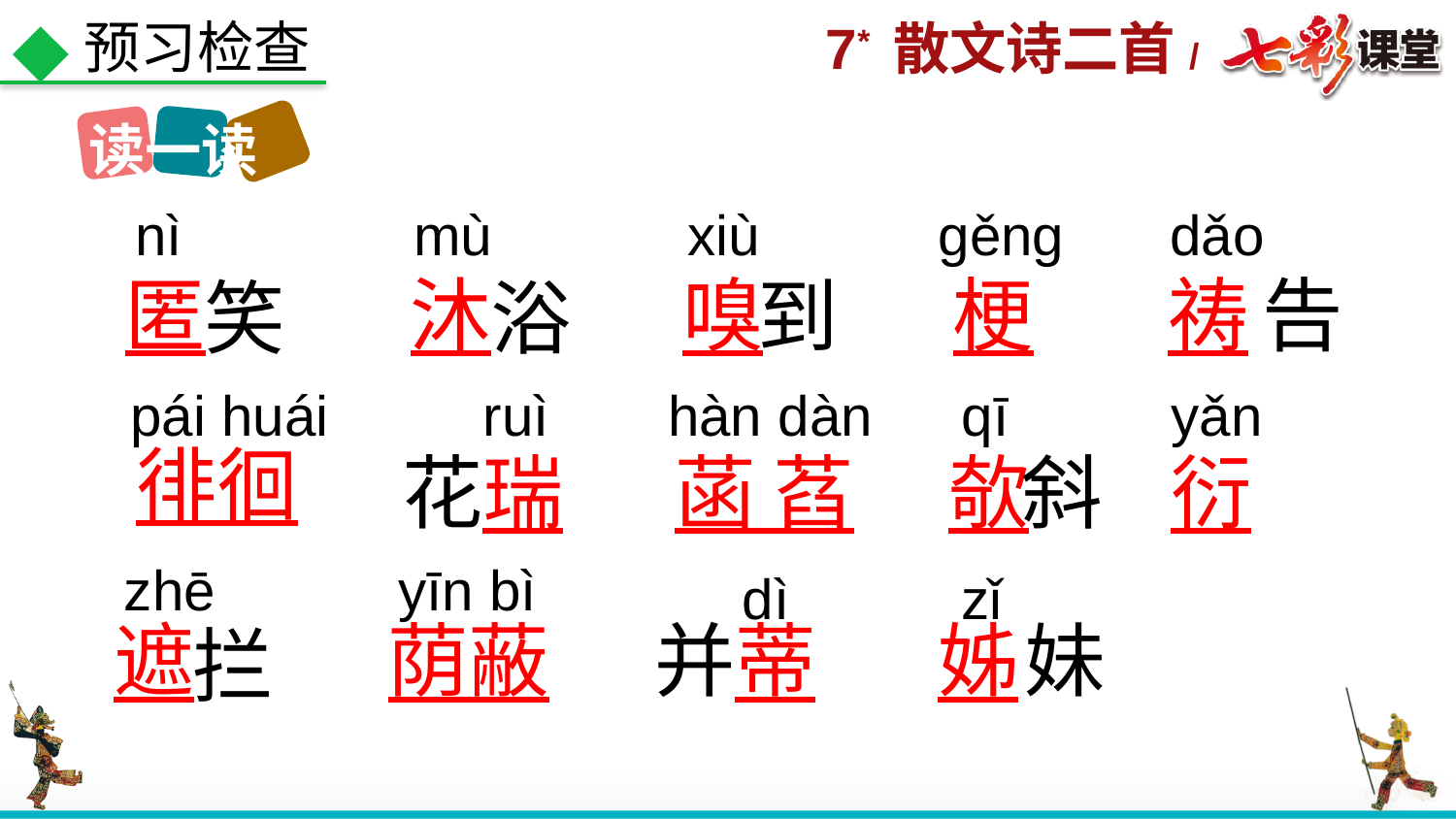

预习检查

读一读

nì
mù
xiù
ɡěnɡ
dǎo
匿
沐
嗅
梗
祷
告
到
笑
浴
pái huái
ruì
hàn dàn
qī
yǎn
花
瑞
欹
衍
菡 萏
斜
徘徊
zhē
yīn bì
dì
zǐ
遮
姊
荫蔽
并
蒂
妹
拦